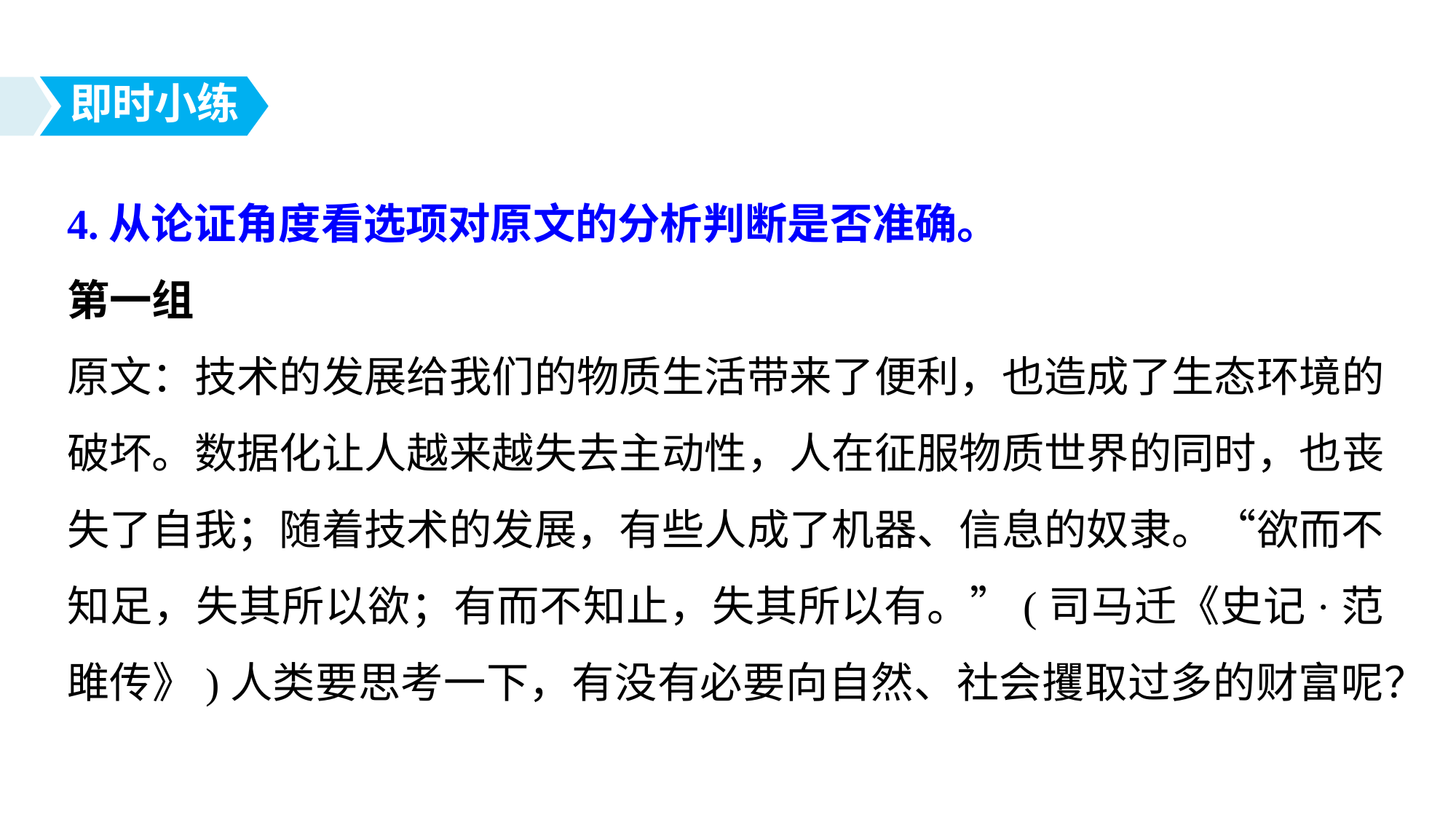

即时小练

4.从论证角度看选项对原文的分析判断是否准确。
第一组
原文：技术的发展给我们的物质生活带来了便利，也造成了生态环境的破坏。数据化让人越来越失去主动性，人在征服物质世界的同时，也丧失了自我；随着技术的发展，有些人成了机器、信息的奴隶。“欲而不知足，失其所以欲；有而不知止，失其所以有。”(司马迁《史记·范雎传》)人类要思考一下，有没有必要向自然、社会攫取过多的财富呢？